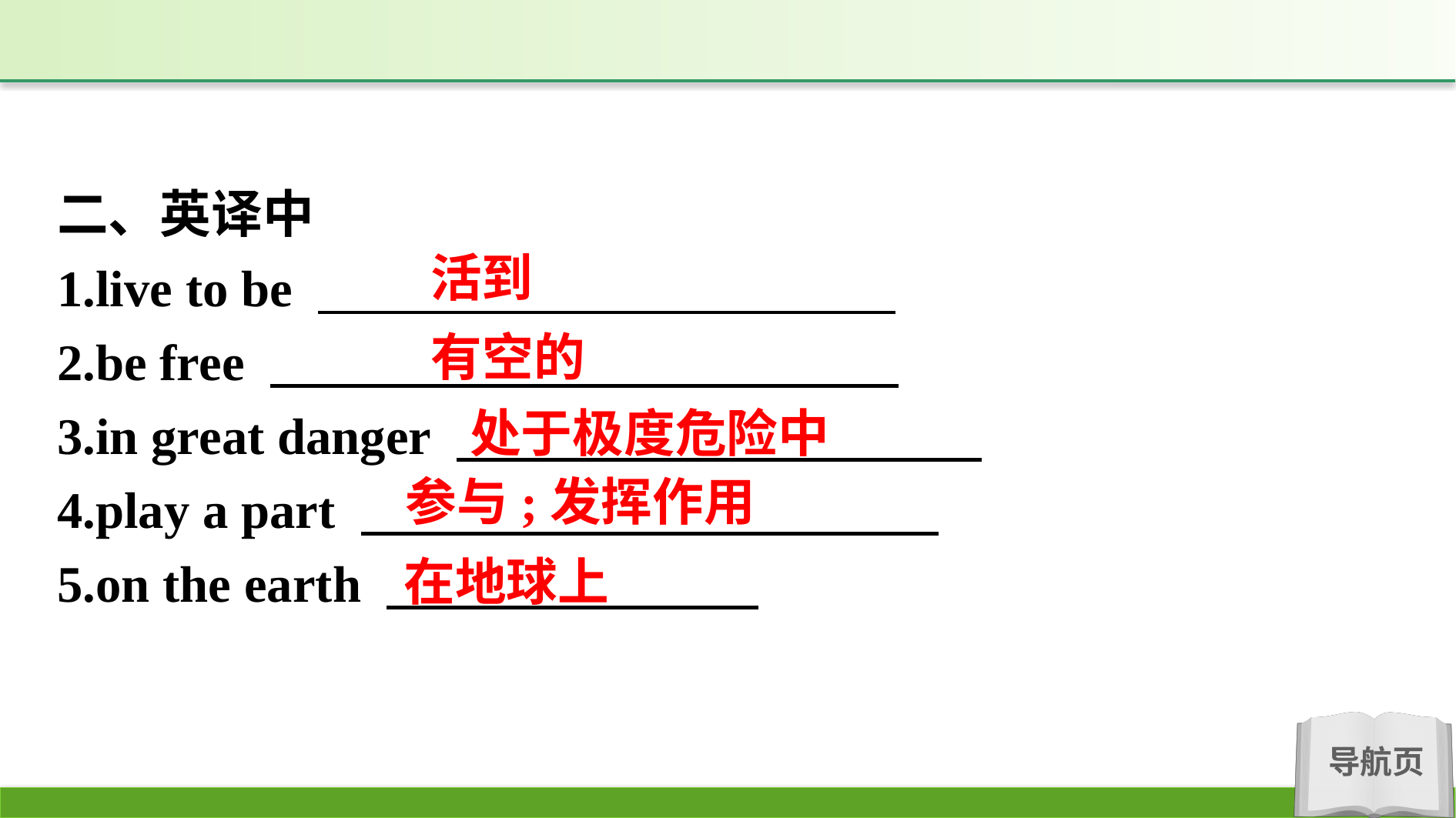

二、英译中
1.live to be
2.be free
3.in great danger
4.play a part
5.on the earth
活到
有空的
处于极度危险中
参与;发挥作用
在地球上